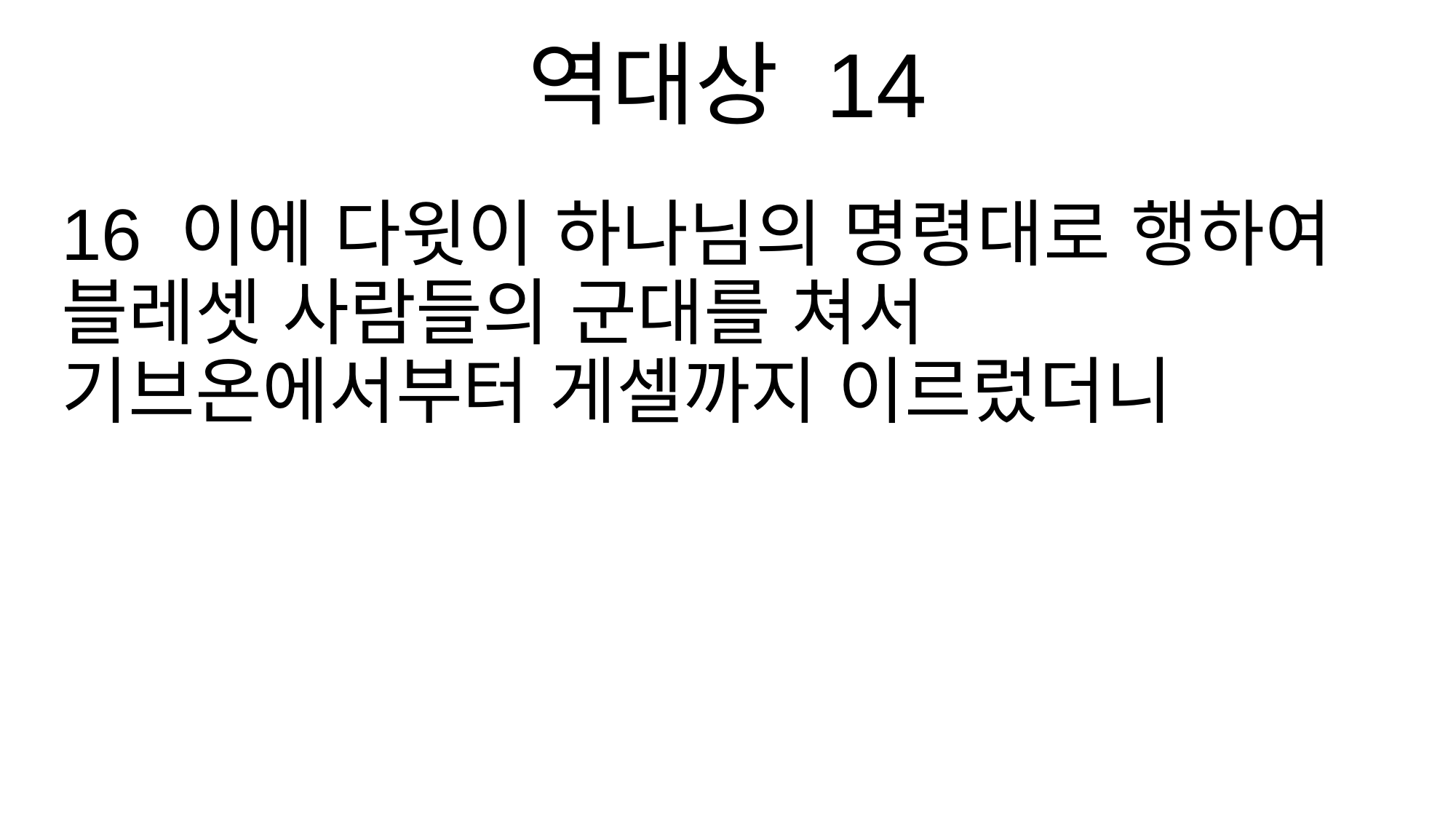

역대상 14
16 이에 다윗이 하나님의 명령대로 행하여 블레셋 사람들의 군대를 쳐서 기브온에서부터 게셀까지 이르렀더니